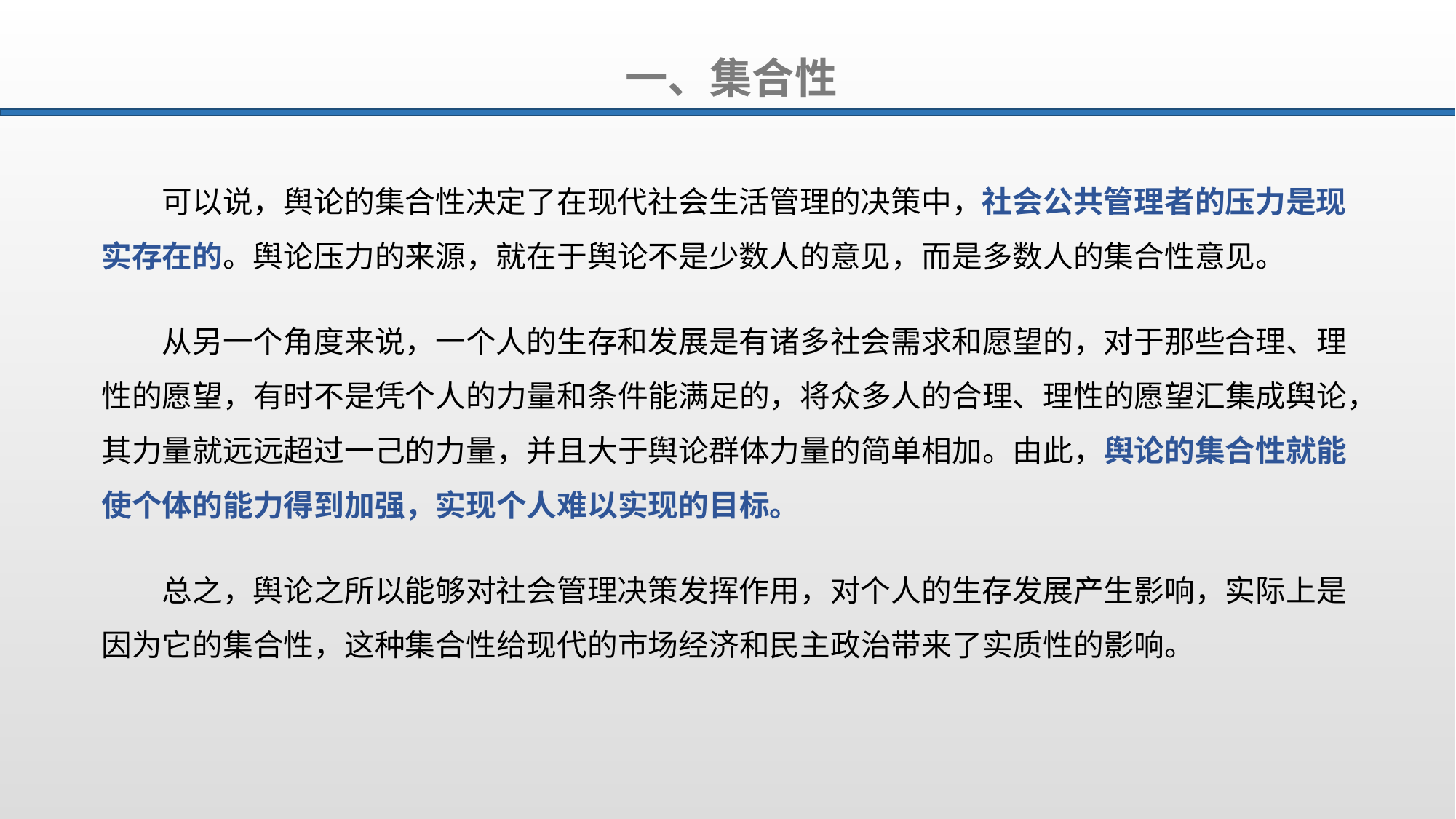

一、集合性

可以说，舆论的集合性决定了在现代社会生活管理的决策中，社会公共管理者的压力是现实存在的。舆论压力的来源，就在于舆论不是少数人的意见，而是多数人的集合性意见。
从另一个角度来说，一个人的生存和发展是有诸多社会需求和愿望的，对于那些合理、理性的愿望，有时不是凭个人的力量和条件能满足的，将众多人的合理、理性的愿望汇集成舆论，其力量就远远超过一己的力量，并且大于舆论群体力量的简单相加。由此，舆论的集合性就能使个体的能力得到加强，实现个人难以实现的目标。
总之，舆论之所以能够对社会管理决策发挥作用，对个人的生存发展产生影响，实际上是因为它的集合性，这种集合性给现代的市场经济和民主政治带来了实质性的影响。